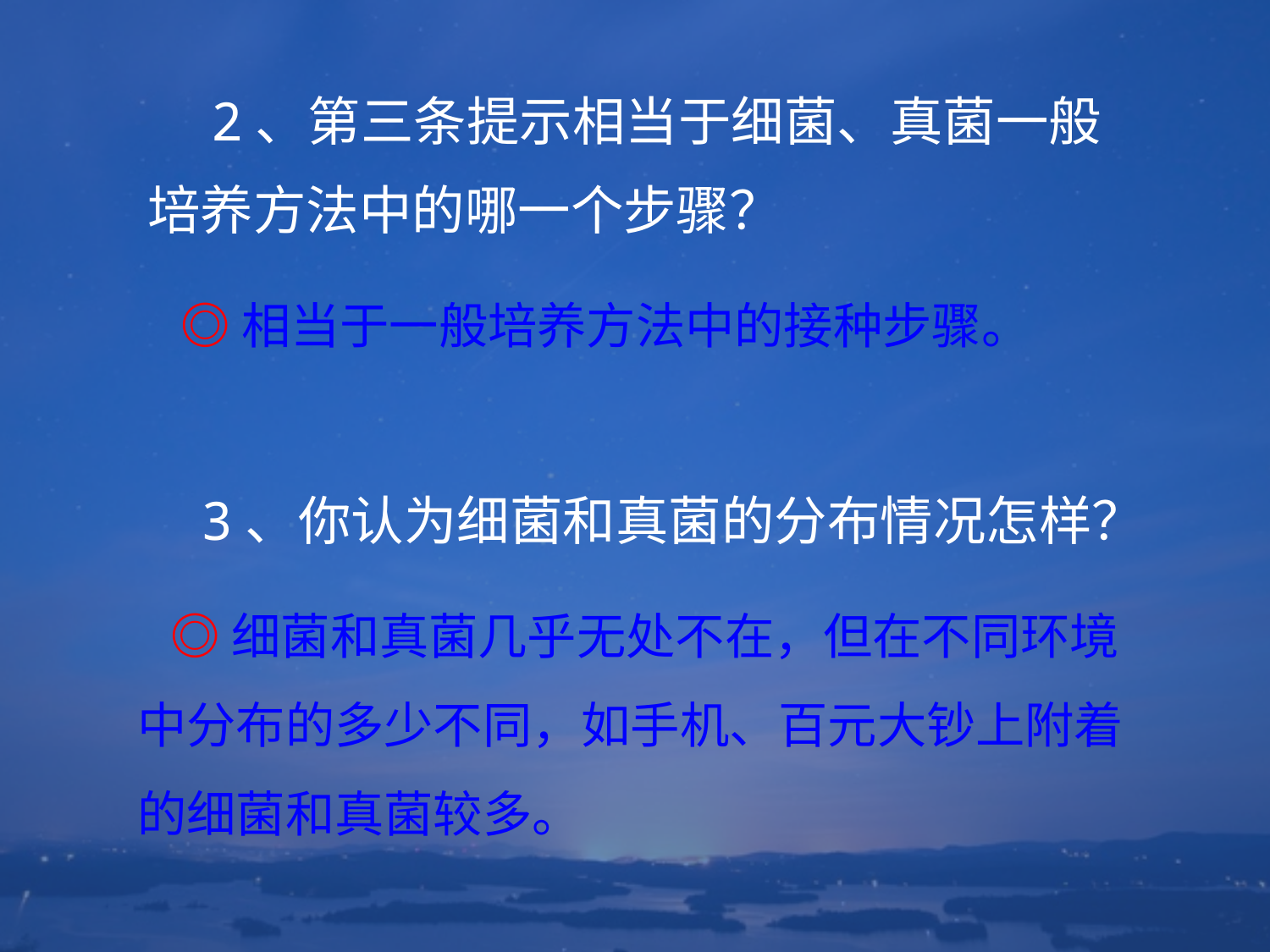

2、第三条提示相当于细菌、真菌一般培养方法中的哪一个步骤？
   ◎相当于一般培养方法中的接种步骤。
  3、你认为细菌和真菌的分布情况怎样？
   ◎细菌和真菌几乎无处不在，但在不同环境中分布的多少不同，如手机、百元大钞上附着的细菌和真菌较多。